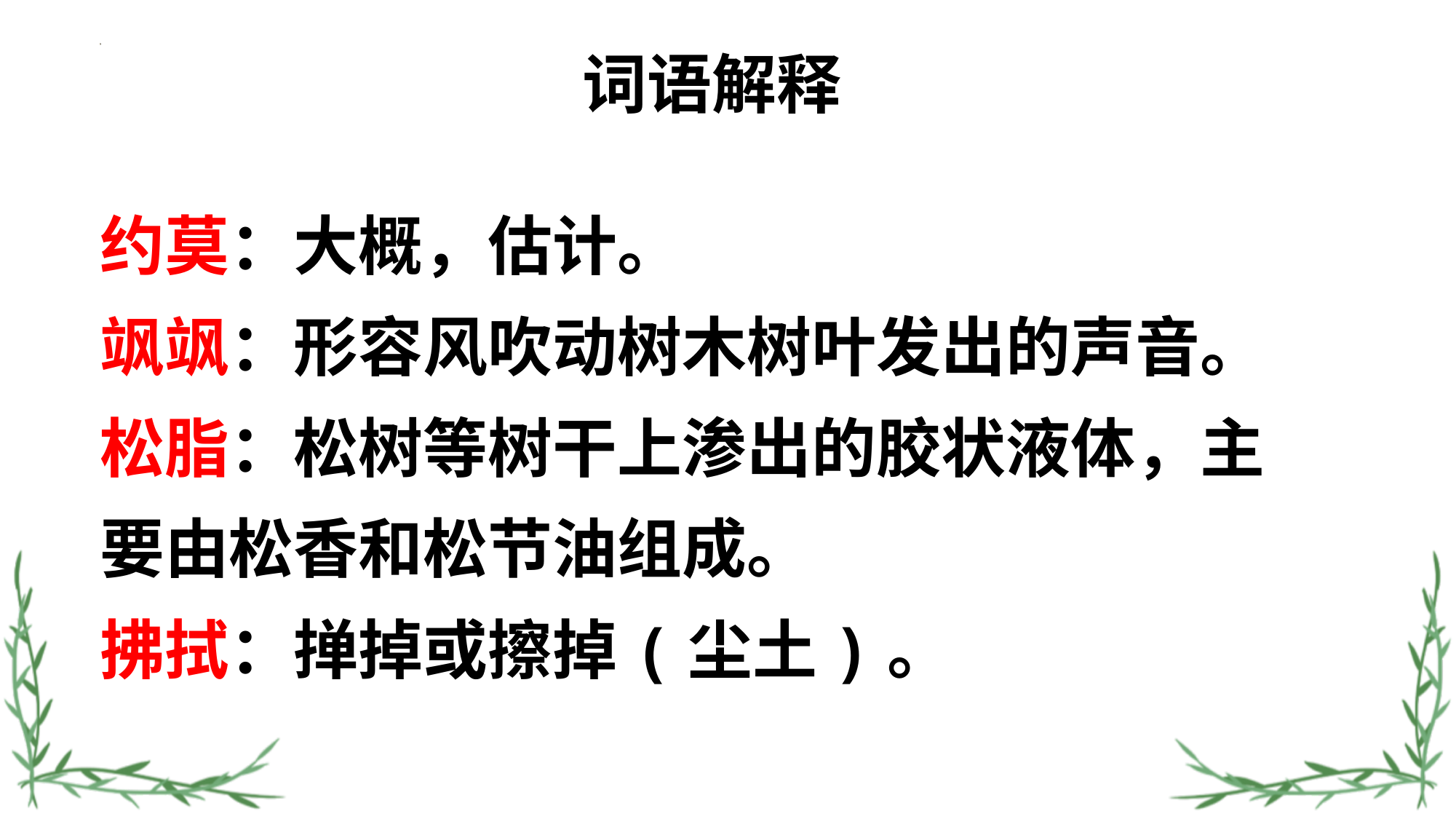

词语解释
约莫：大概，估计。
飒飒：形容风吹动树木树叶发出的声音。松脂：松树等树干上渗出的胶状液体，主要由松香和松节油组成。
拂拭：掸掉或擦掉(尘土)。